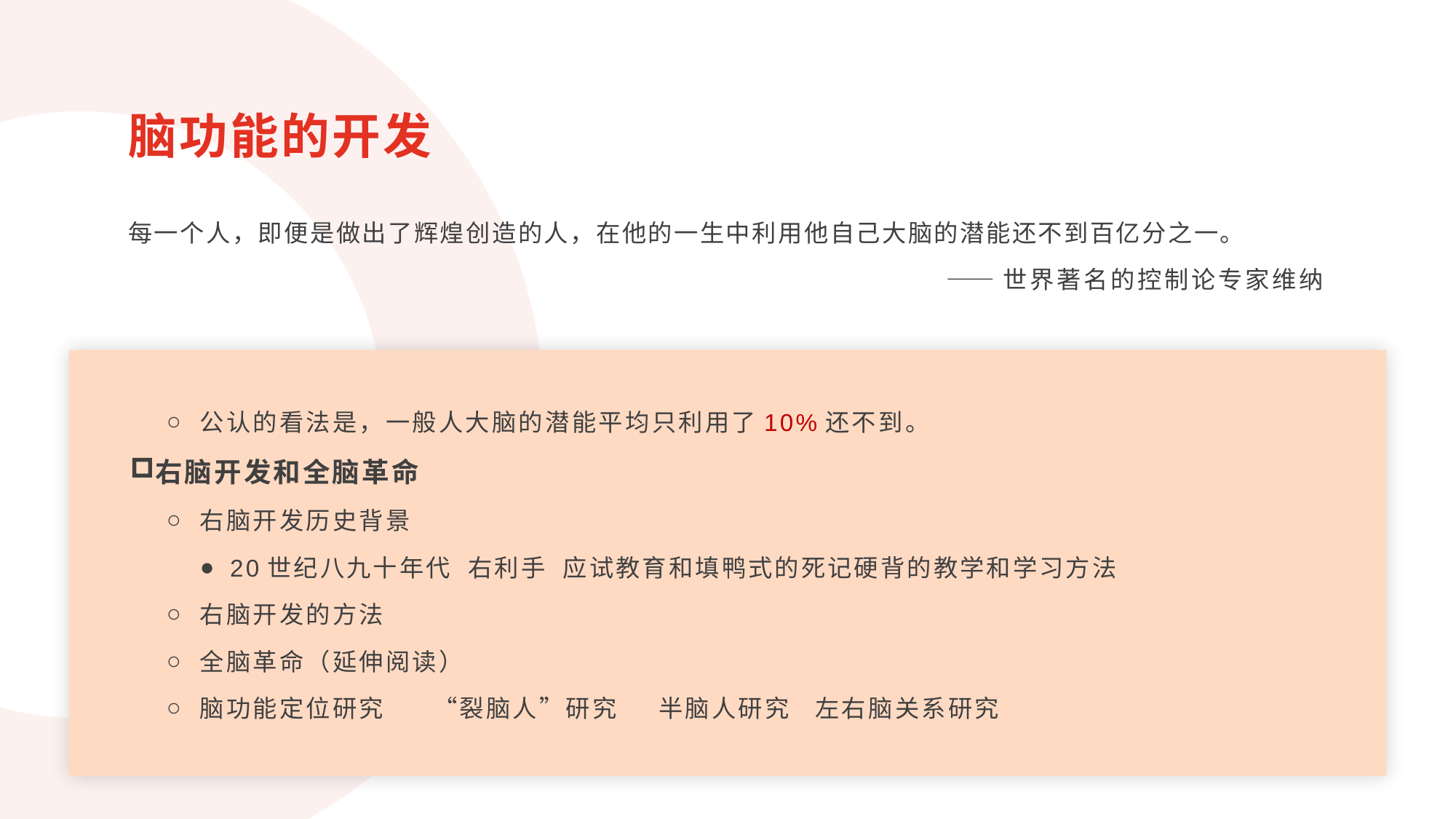

脑功能的开发
每一个人，即便是做出了辉煌创造的人，在他的一生中利用他自己大脑的潜能还不到百亿分之一。
——世界著名的控制论专家维纳

公认的看法是，一般人大脑的潜能平均只利用了10%还不到。
右脑开发和全脑革命
右脑开发历史背景
20世纪八九十年代  右利手  应试教育和填鸭式的死记硬背的教学和学习方法
右脑开发的方法
全脑革命（延伸阅读）
脑功能定位研究      “裂脑人”研究     半脑人研究   左右脑关系研究